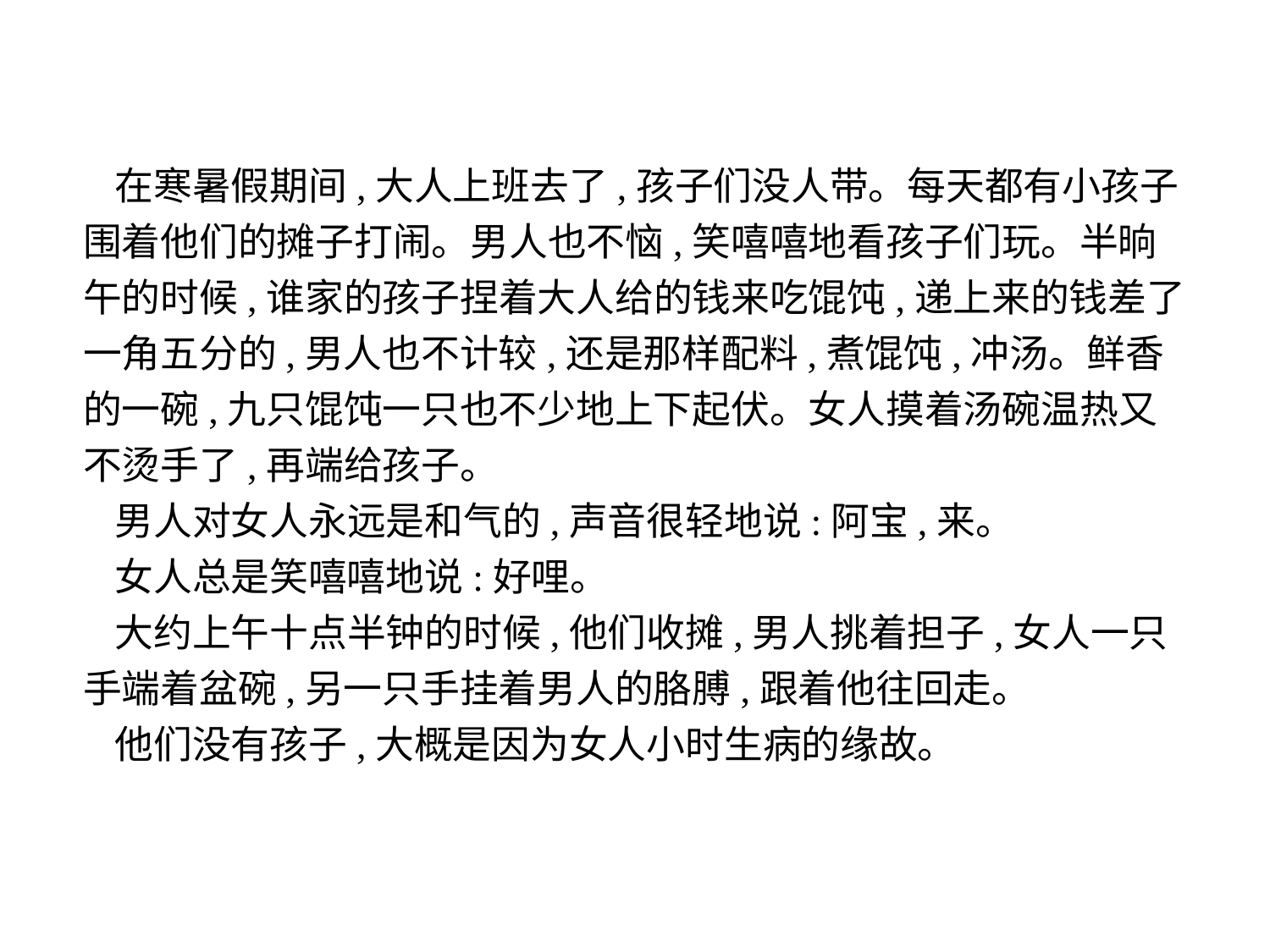

在寒暑假期间,大人上班去了,孩子们没人带。每天都有小孩子围着他们的摊子打闹。男人也不恼,笑嘻嘻地看孩子们玩。半晌午的时候,谁家的孩子捏着大人给的钱来吃馄饨,递上来的钱差了一角五分的,男人也不计较,还是那样配料,煮馄饨,冲汤。鲜香的一碗,九只馄饨一只也不少地上下起伏。女人摸着汤碗温热又不烫手了,再端给孩子。
男人对女人永远是和气的,声音很轻地说:阿宝,来。
女人总是笑嘻嘻地说:好哩。
大约上午十点半钟的时候,他们收摊,男人挑着担子,女人一只手端着盆碗,另一只手挂着男人的胳膊,跟着他往回走。
他们没有孩子,大概是因为女人小时生病的缘故。
-17-